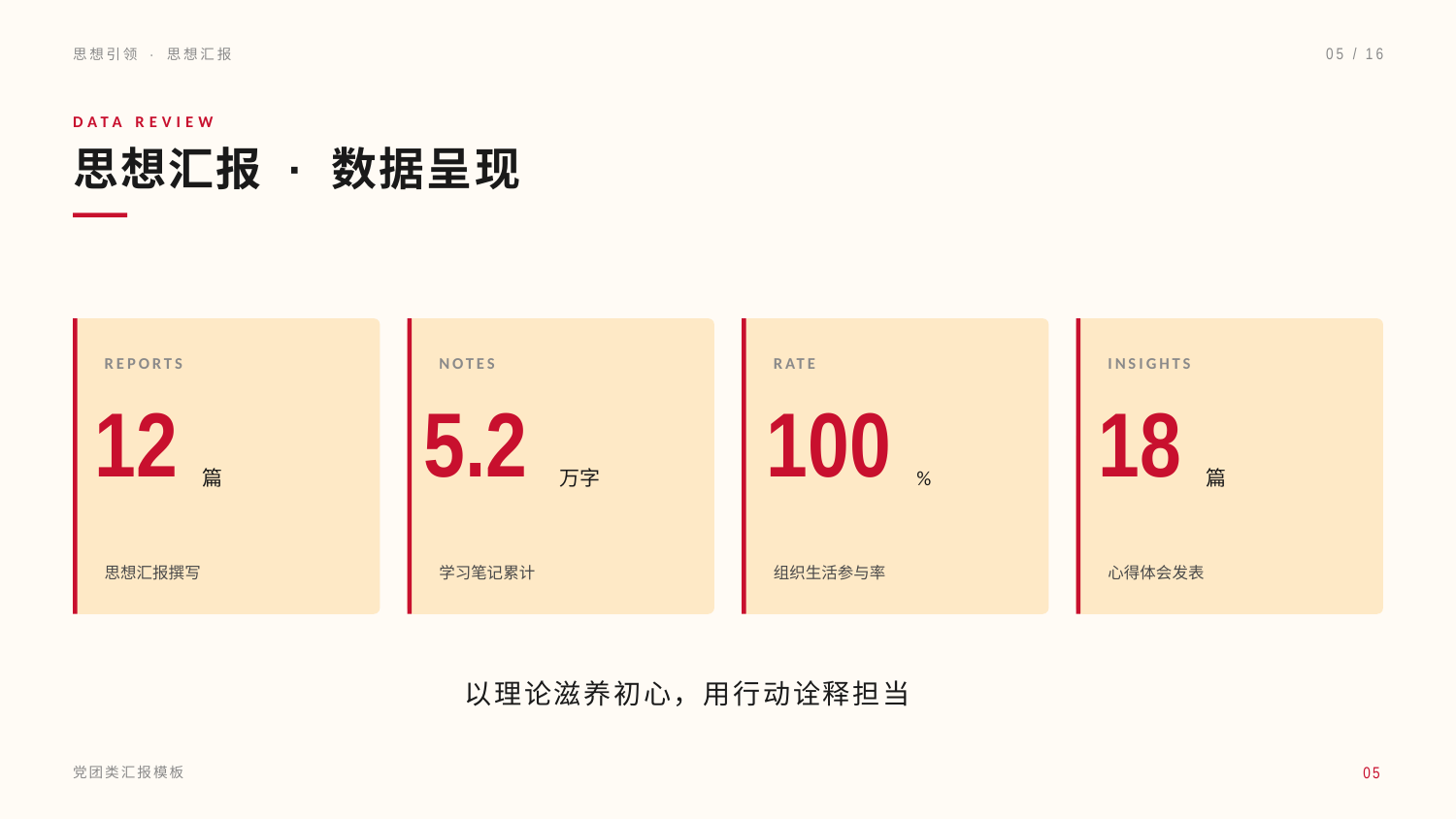

思想引领 · 思想汇报
05 / 16
DATA REVIEW
思想汇报 · 数据呈现

REPORTS
NOTES
RATE
INSIGHTS
12
5.2
100
18
篇
万字
%
篇
思想汇报撰写
学习笔记累计
组织生活参与率
心得体会发表
以理论滋养初心，用行动诠释担当
05
党团类汇报模板